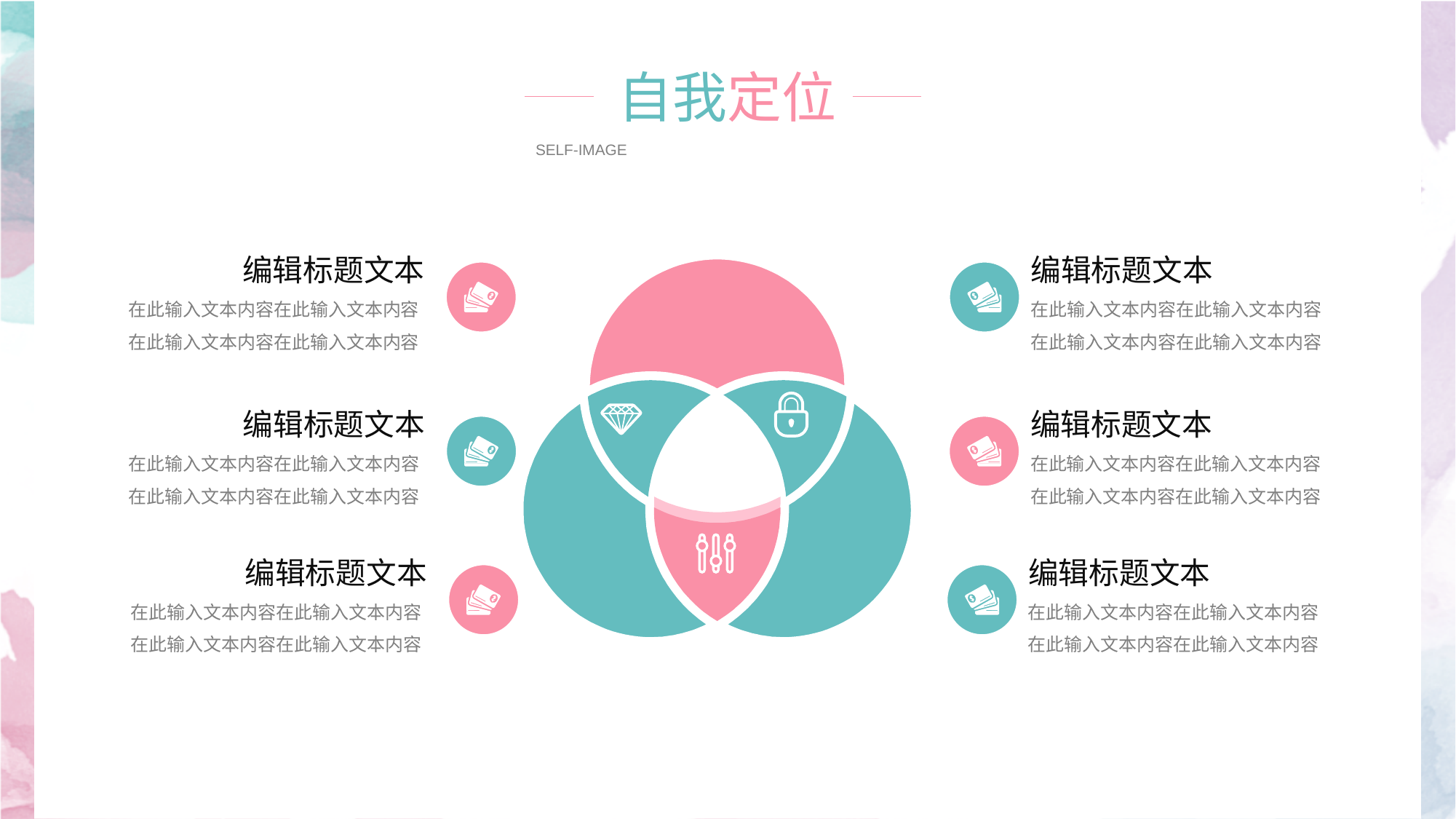

自我定位
SELF-IMAGE
编辑标题文本

在此输入文本内容在此输入文本内容在此输入文本内容在此输入文本内容
编辑标题文本

在此输入文本内容在此输入文本内容在此输入文本内容在此输入文本内容
编辑标题文本

在此输入文本内容在此输入文本内容在此输入文本内容在此输入文本内容
编辑标题文本

在此输入文本内容在此输入文本内容在此输入文本内容在此输入文本内容
编辑标题文本

在此输入文本内容在此输入文本内容在此输入文本内容在此输入文本内容
编辑标题文本

在此输入文本内容在此输入文本内容在此输入文本内容在此输入文本内容